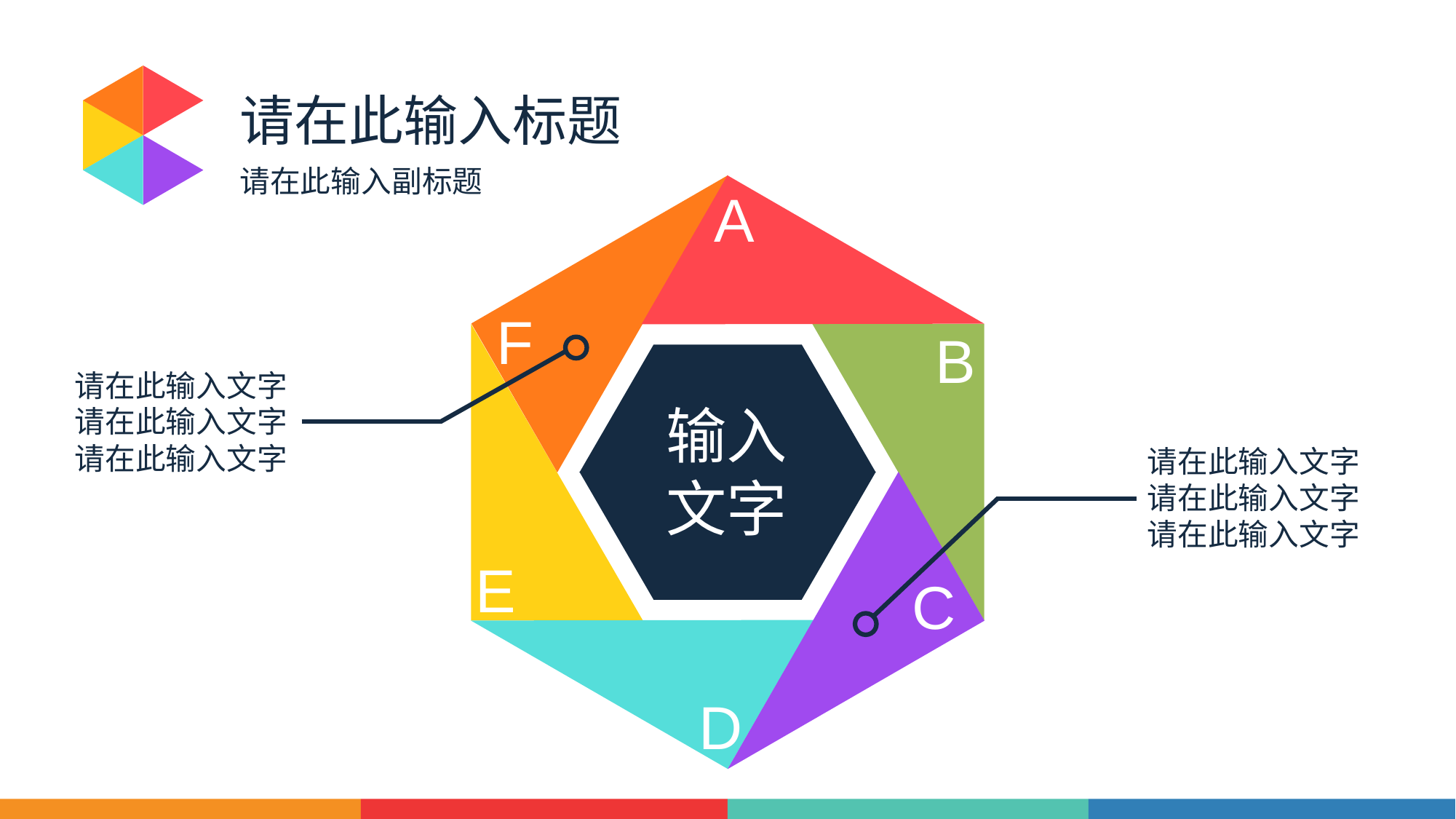

请在此输入标题
请在此输入副标题
A

F
B
E
C
D

输入
文字
请在此输入文字
请在此输入文字
请在此输入文字
请在此输入文字
请在此输入文字
请在此输入文字